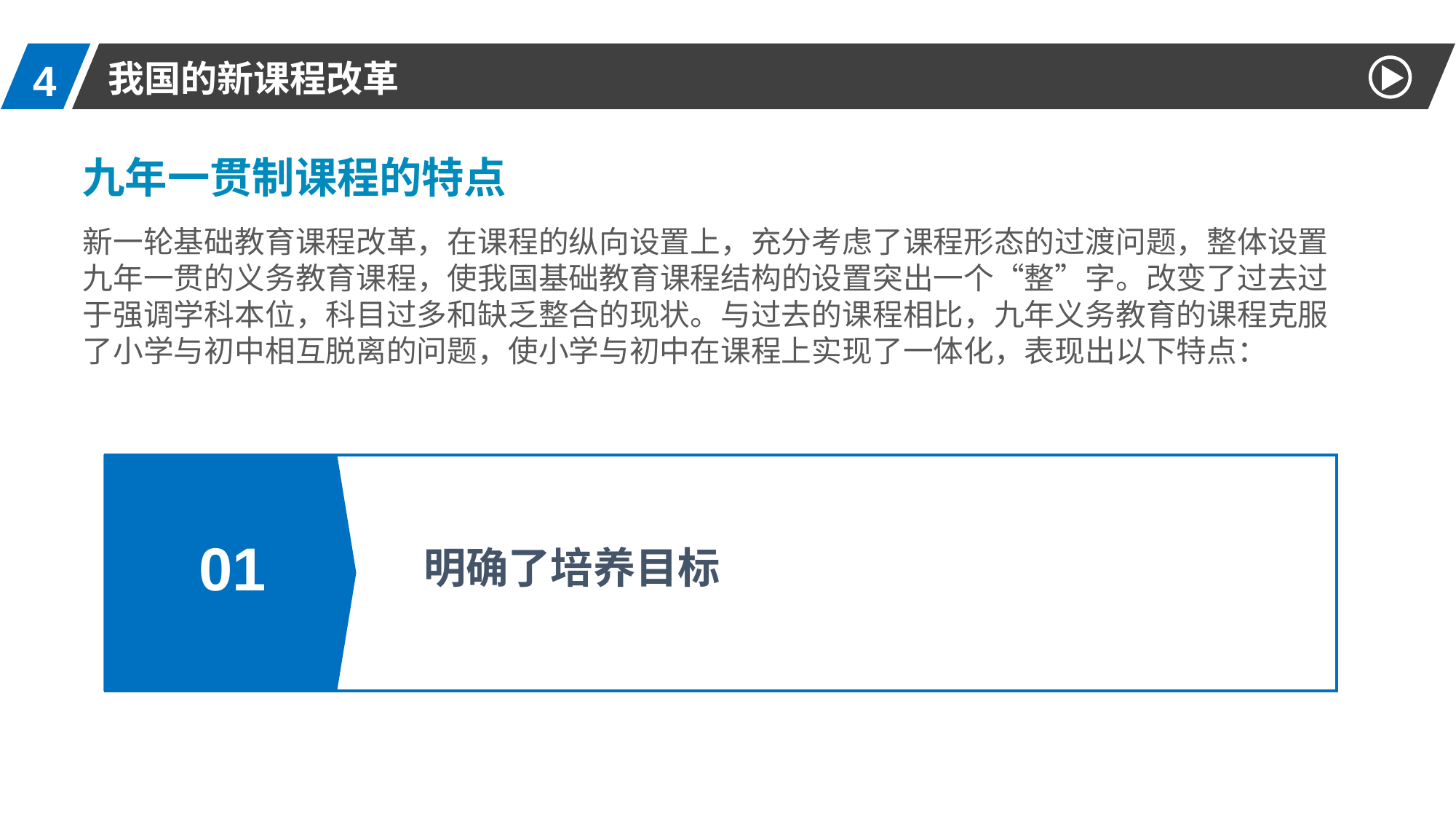

01

4
我国的新课程改革

九年一贯制课程的特点
新一轮基础教育课程改革，在课程的纵向设置上，充分考虑了课程形态的过渡问题，整体设置九年一贯的义务教育课程，使我国基础教育课程结构的设置突出一个“整”字。改变了过去过于强调学科本位，科目过多和缺乏整合的现状。与过去的课程相比，九年义务教育的课程克服了小学与初中相互脱离的问题，使小学与初中在课程上实现了一体化，表现出以下特点：
明确了培养目标